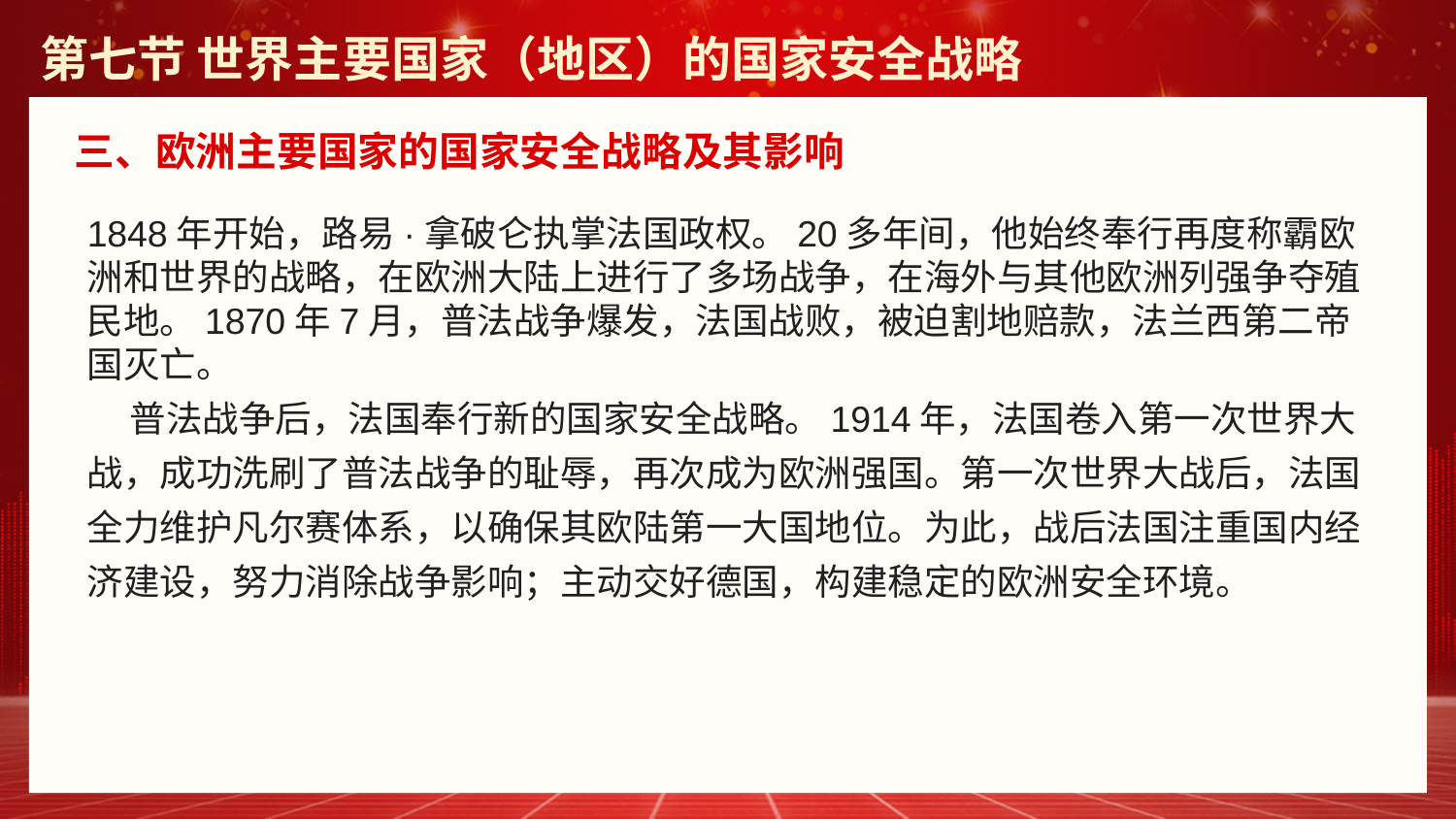

第七节 世界主要国家（地区）的国家安全战略
三、欧洲主要国家的国家安全战略及其影响
1848年开始，路易·拿破仑执掌法国政权。20多年间，他始终奉行再度称霸欧洲和世界的战略，在欧洲大陆上进行了多场战争，在海外与其他欧洲列强争夺殖民地。1870年7月，普法战争爆发，法国战败，被迫割地赔款，法兰西第二帝国灭亡。普法战争后，法国奉行新的国家安全战略。1914年，法国卷入第一次世界大战，成功洗刷了普法战争的耻辱，再次成为欧洲强国。第一次世界大战后，法国全力维护凡尔赛体系，以确保其欧陆第一大国地位。为此，战后法国注重国内经济建设，努力消除战争影响；主动交好德国，构建稳定的欧洲安全环境。